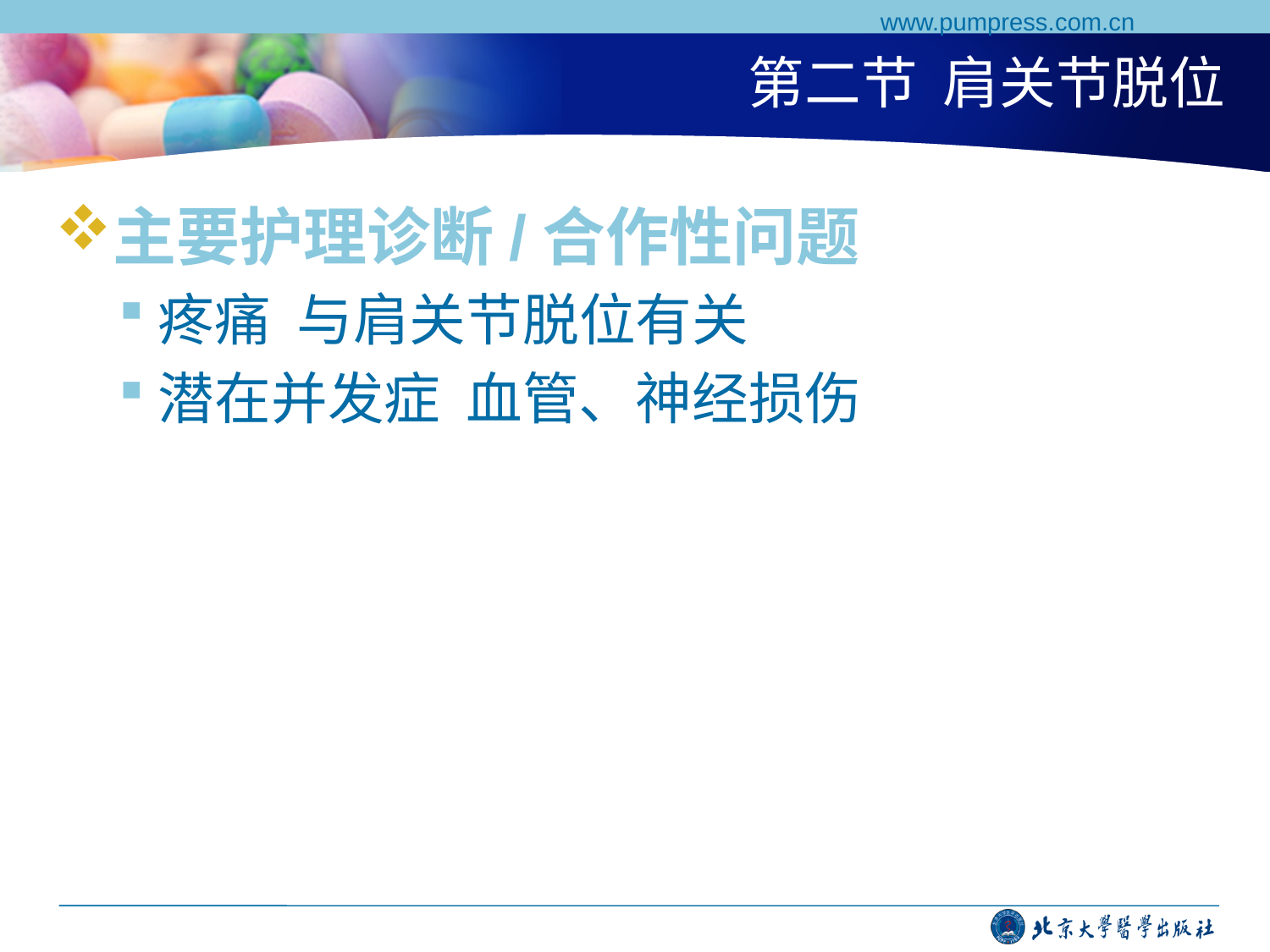

www.pumpress.com.cn
# 第二节  肩关节脱位
主要护理诊断/合作性问题
疼痛  与肩关节脱位有关
潜在并发症  血管、神经损伤